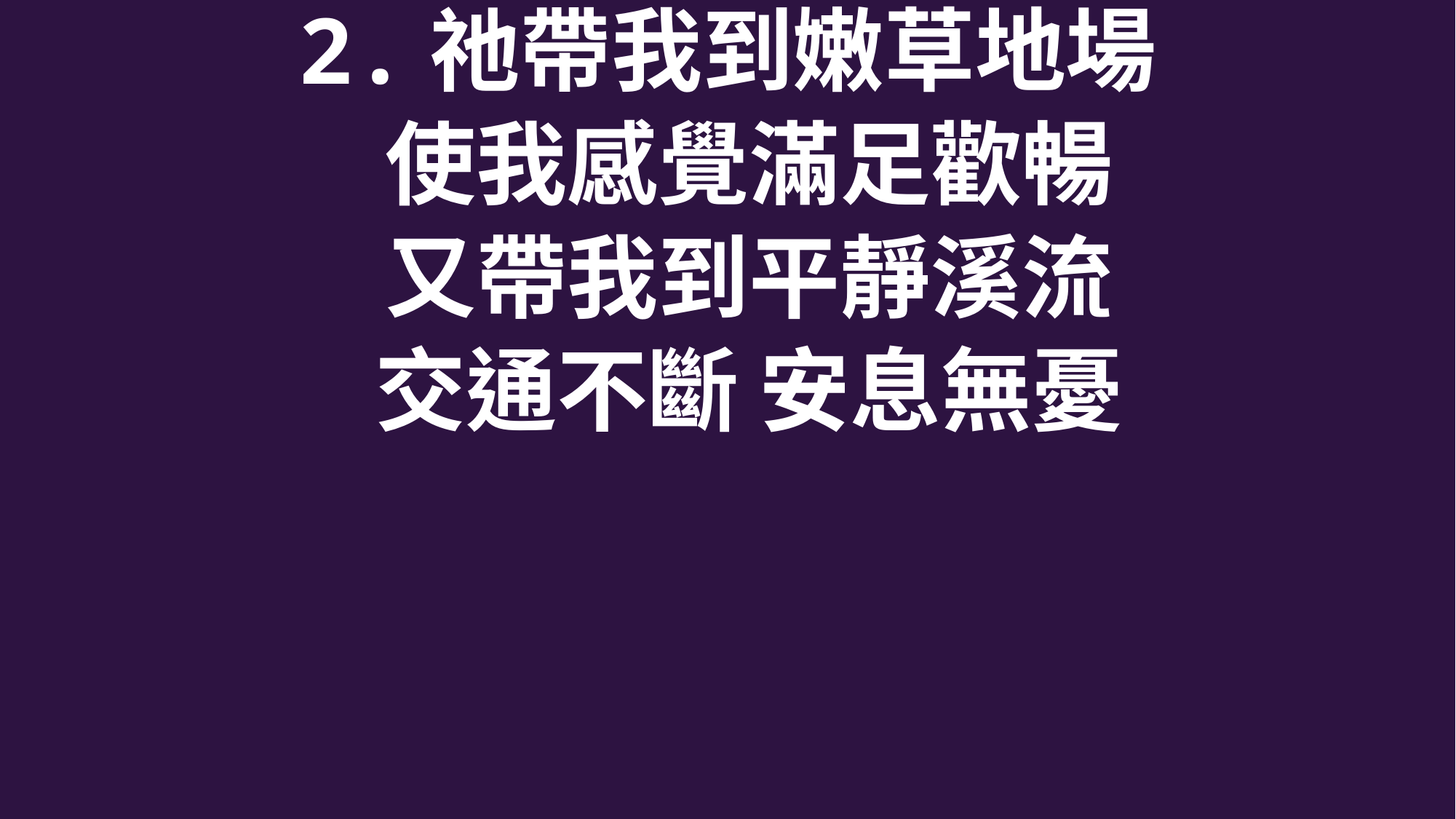

2.祂帶我到嫩草地場
 使我感覺滿足歡暢
 又帶我到平靜溪流
 交通不斷 安息無憂